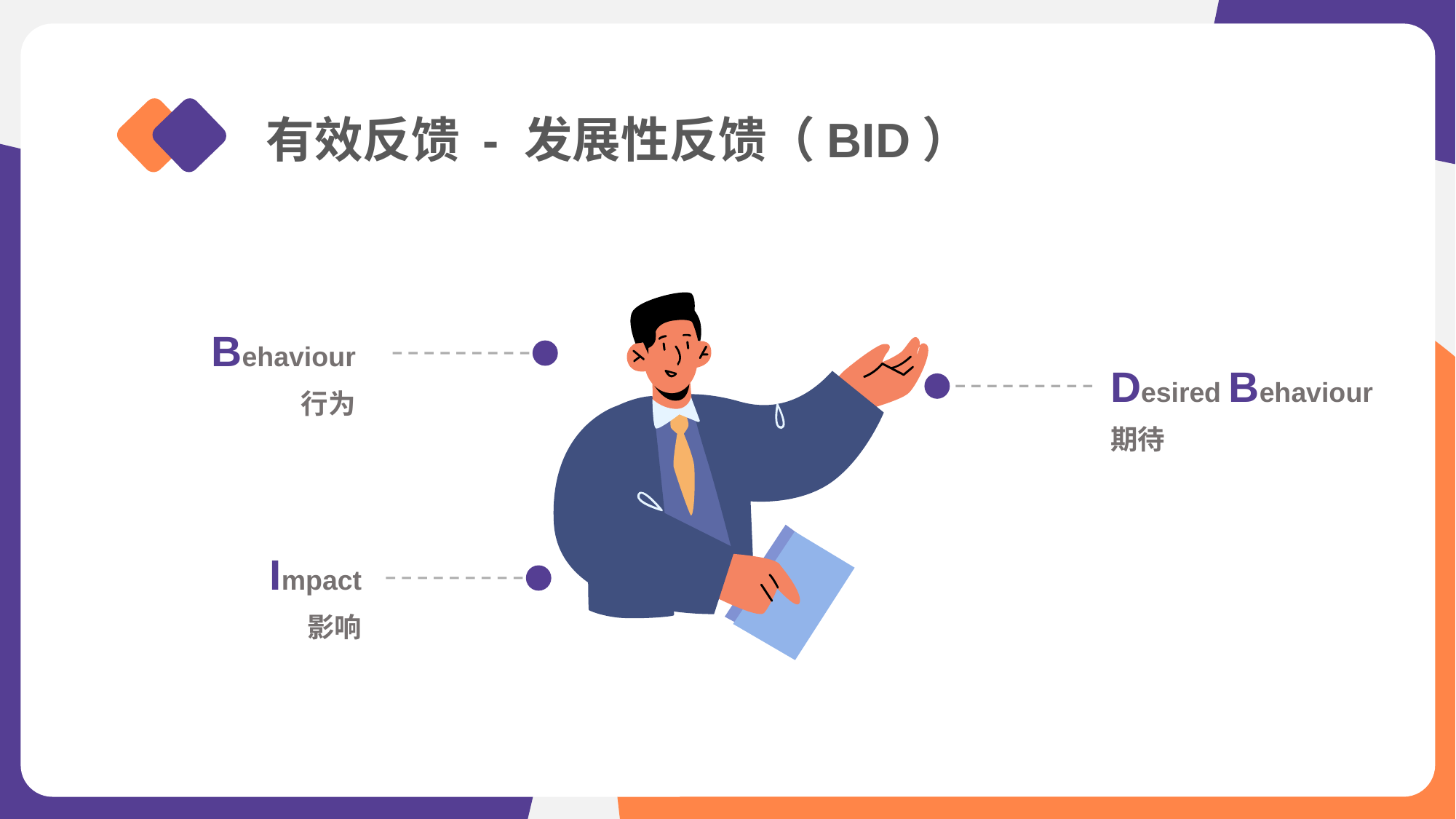

有效反馈 - 发展性反馈（BID）

Behaviour
行为
Desired Behaviour
期待

Impact
影响